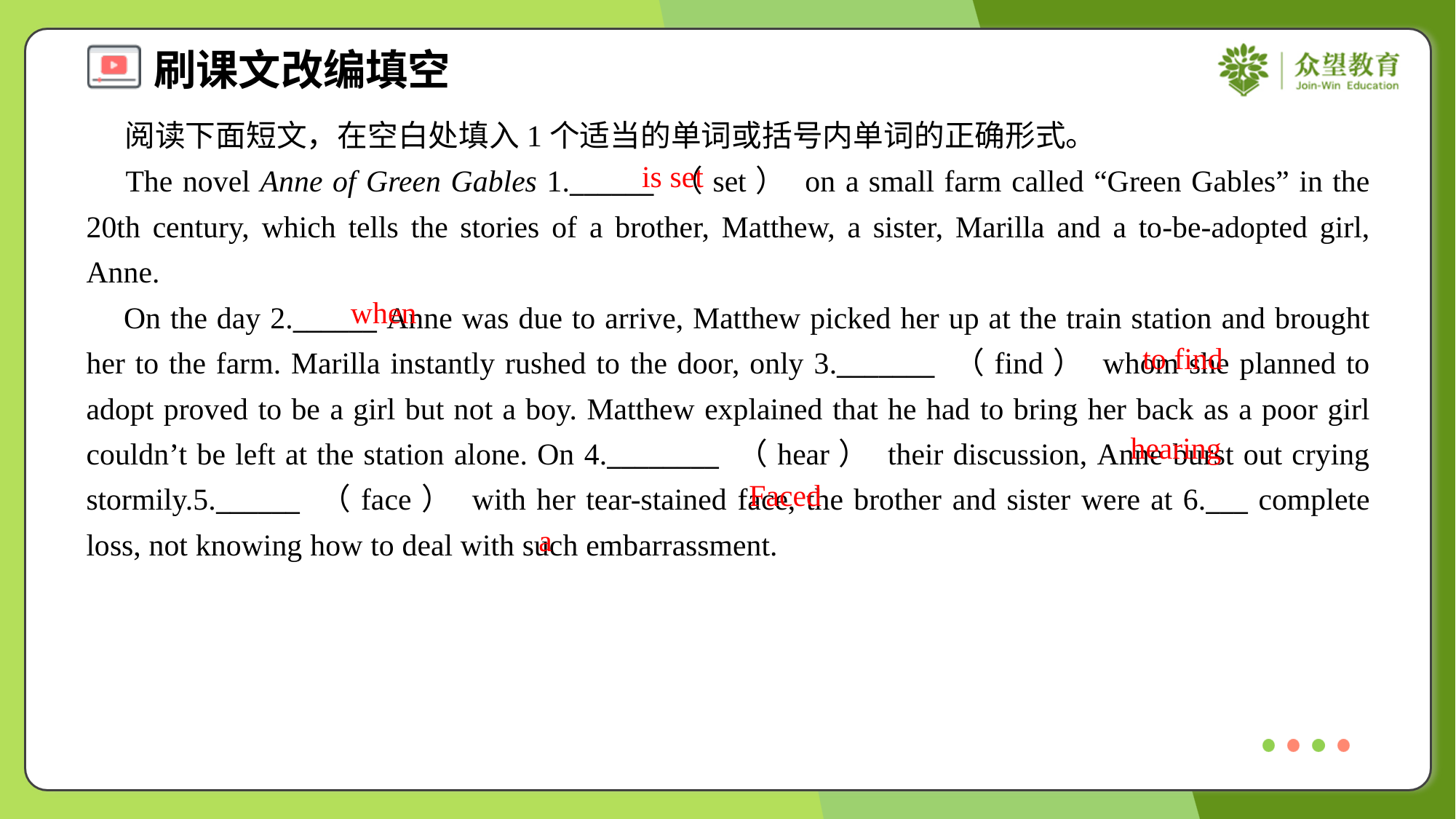

阅读下面短文，在空白处填入1个适当的单词或括号内单词的正确形式。
    The novel Anne of Green Gables 1.______ （set） on a small farm called “Green Gables” in the 20th century, which tells the stories of a brother, Matthew, a sister, Marilla and a to-be-adopted girl, Anne.
    On the day 2.______ Anne was due to arrive, Matthew picked her up at the train station and brought her to the farm. Marilla instantly rushed to the door, only 3._______ （find） whom she planned to adopt proved to be a girl but not a boy. Matthew explained that he had to bring her back as a poor girl couldn’t be left at the station alone. On 4.________ （hear） their discussion, Anne burst out crying stormily.5.______ （face） with her tear-stained face, the brother and sister were at 6.___ complete loss, not knowing how to deal with such embarrassment.

is set
when
to find
hearing
Faced
a